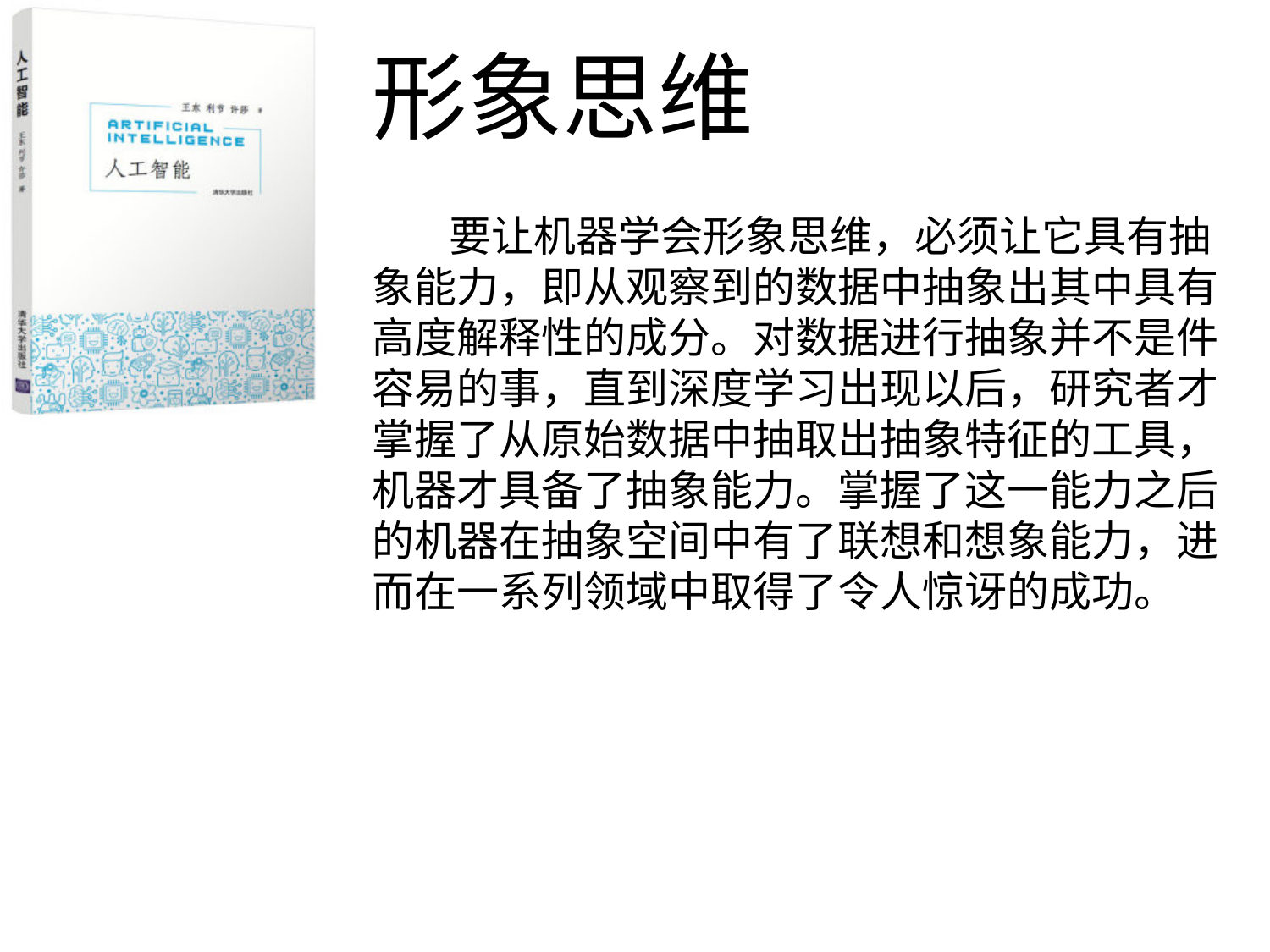

形象思维
       要让机器学会形象思维，必须让它具有抽象能力，即从观察到的数据中抽象出其中具有高度解释性的成分。对数据进行抽象并不是件容易的事，直到深度学习出现以后，研究者才掌握了从原始数据中抽取出抽象特征的工具，机器才具备了抽象能力。掌握了这一能力之后的机器在抽象空间中有了联想和想象能力，进而在一系列领域中取得了令人惊讶的成功。